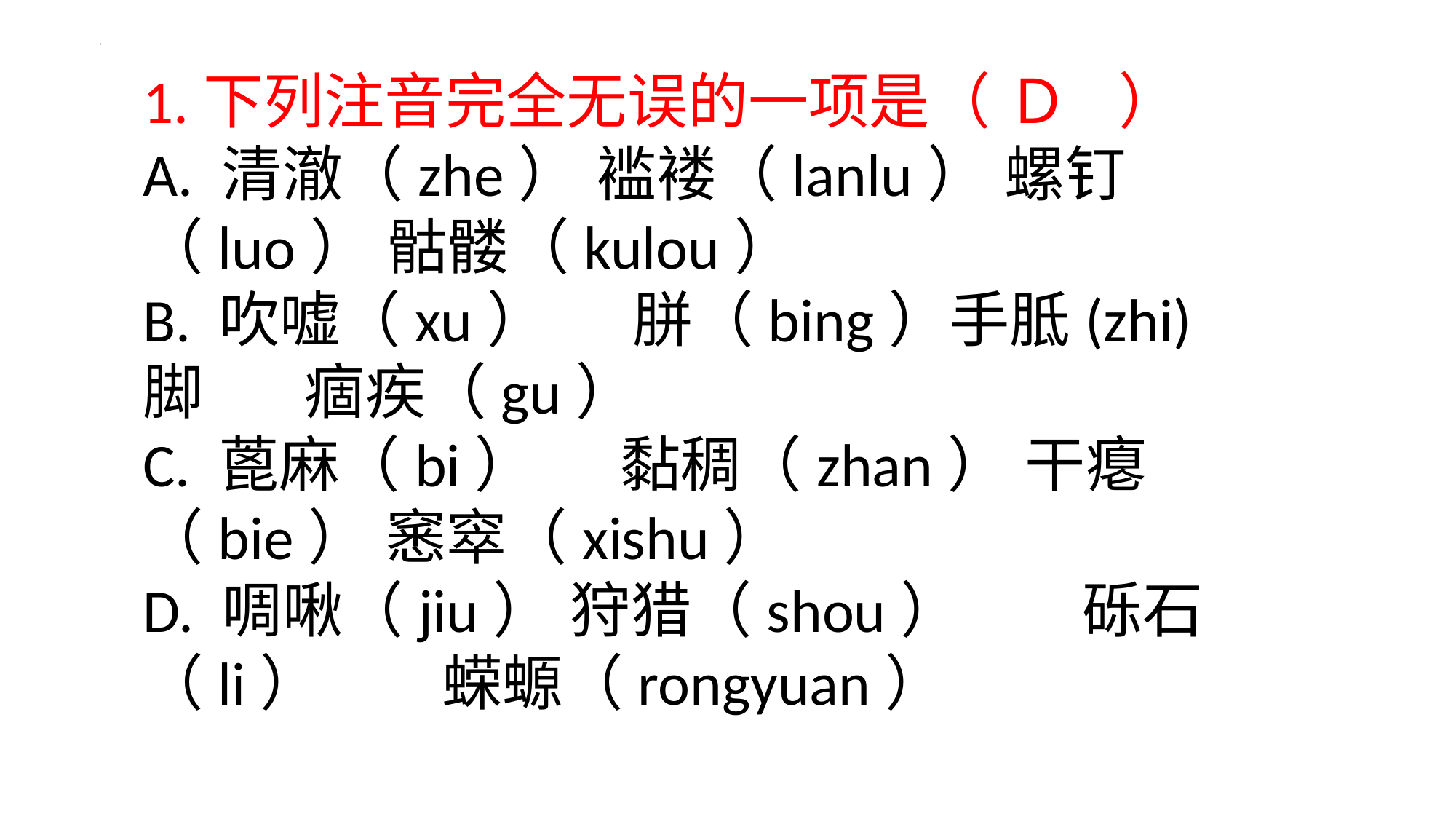

1.下列注音完全无误的一项是（ Ｄ   ）  A. 清澈（zhe） 褴褛（lanlu） 螺钉（luo） 骷髅（kulou）
B. 吹嘘（xu）     胼（bing）手胝(zhi)脚      痼疾（gu）
C. 蓖麻（bi）     黏稠（zhan） 干瘪（bie） 窸窣（xishu）
D. 啁啾（jiu） 狩猎（shou）　　砾石（li）　　蝾螈（rongyuan）